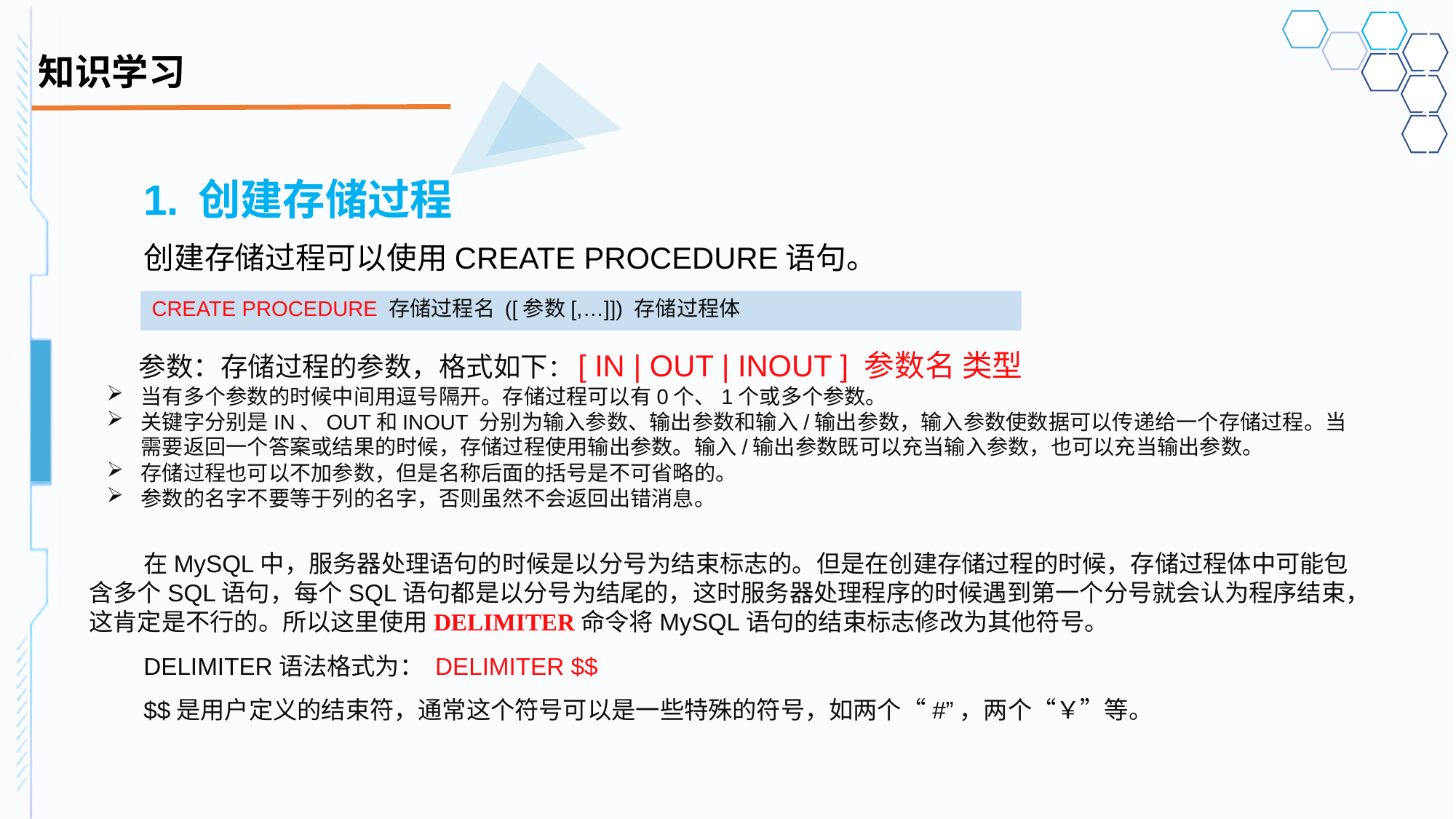

# 知识学习

1.	创建存储过程
创建存储过程可以使用CREATE PROCEDURE语句。

在MySQL中，服务器处理语句的时候是以分号为结束标志的。但是在创建存储过程的时候，存储过程体中可能包含多个SQL语句，每个SQL语句都是以分号为结尾的，这时服务器处理程序的时候遇到第一个分号就会认为程序结束，这肯定是不行的。所以这里使用DELIMITER命令将MySQL语句的结束标志修改为其他符号。
DELIMITER语法格式为： DELIMITER $$
$$是用户定义的结束符，通常这个符号可以是一些特殊的符号，如两个“#”，两个“￥”等。

CREATE PROCEDURE 存储过程名 ([参数[,…]]) 存储过程体
参数：存储过程的参数，格式如下：[ IN | OUT | INOUT ] 参数名 类型
当有多个参数的时候中间用逗号隔开。存储过程可以有0个、1个或多个参数。
关键字分别是IN、OUT和INOUT 分别为输入参数、输出参数和输入/输出参数，输入参数使数据可以传递给一个存储过程。当需要返回一个答案或结果的时候，存储过程使用输出参数。输入/输出参数既可以充当输入参数，也可以充当输出参数。
存储过程也可以不加参数，但是名称后面的括号是不可省略的。
参数的名字不要等于列的名字，否则虽然不会返回出错消息。